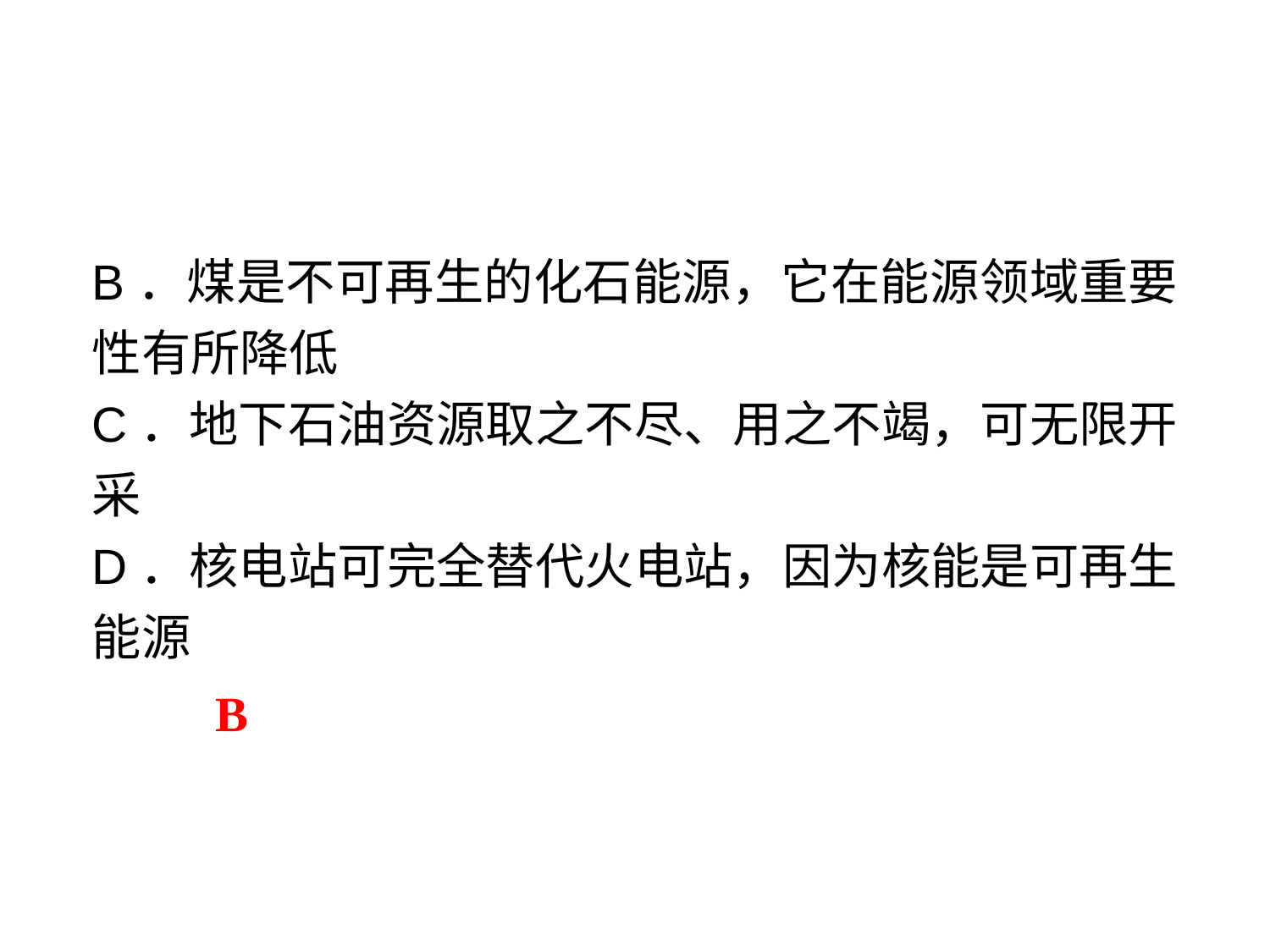

B．煤是不可再生的化石能源，它在能源领域重要性有所降低
C．地下石油资源取之不尽、用之不竭，可无限开采
D．核电站可完全替代火电站，因为核能是可再生能源
B